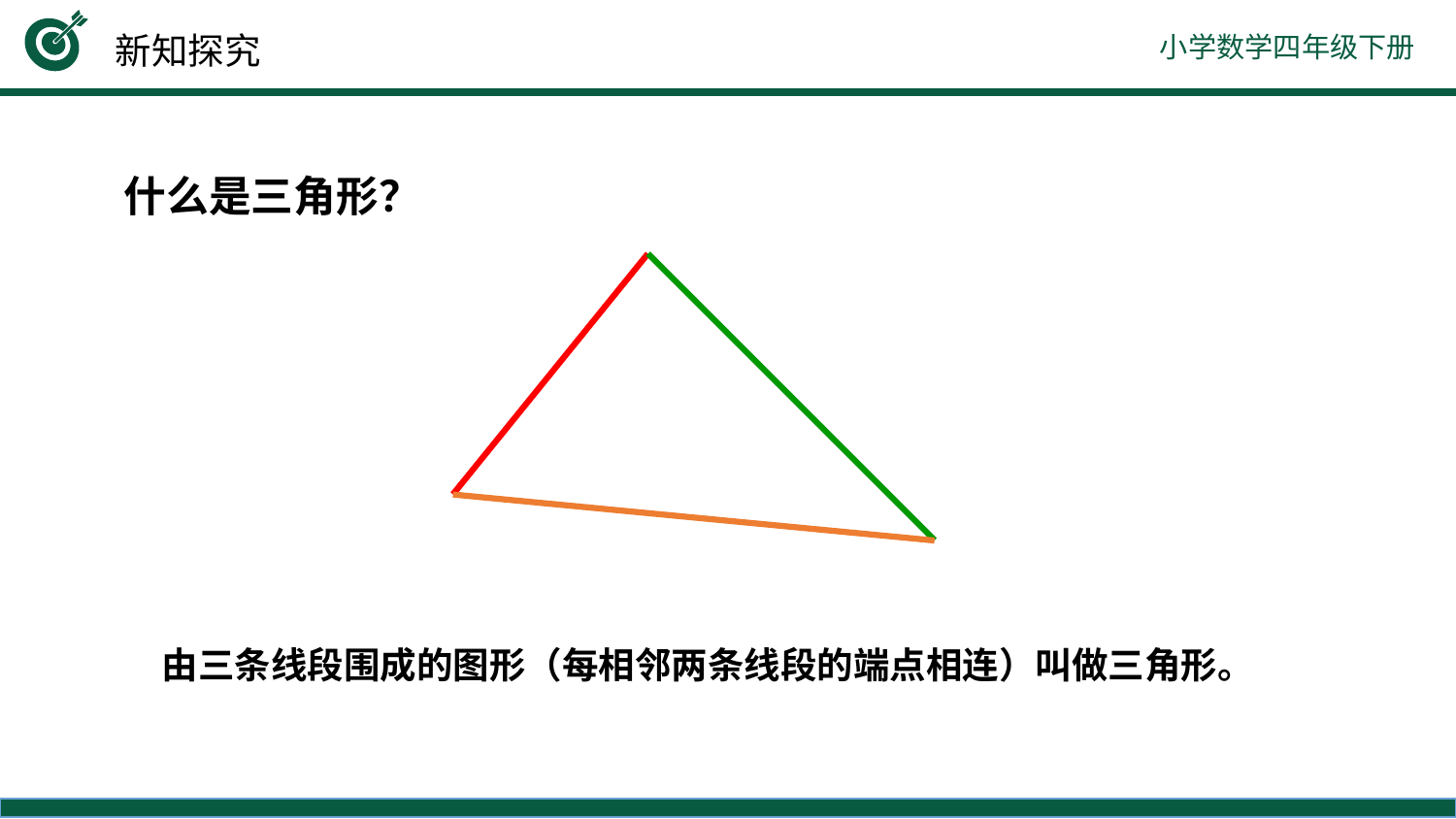

新知探究
什么是三角形？

    由三条线段围成的图形（每相邻两条线段的端点相连）叫做三角形。